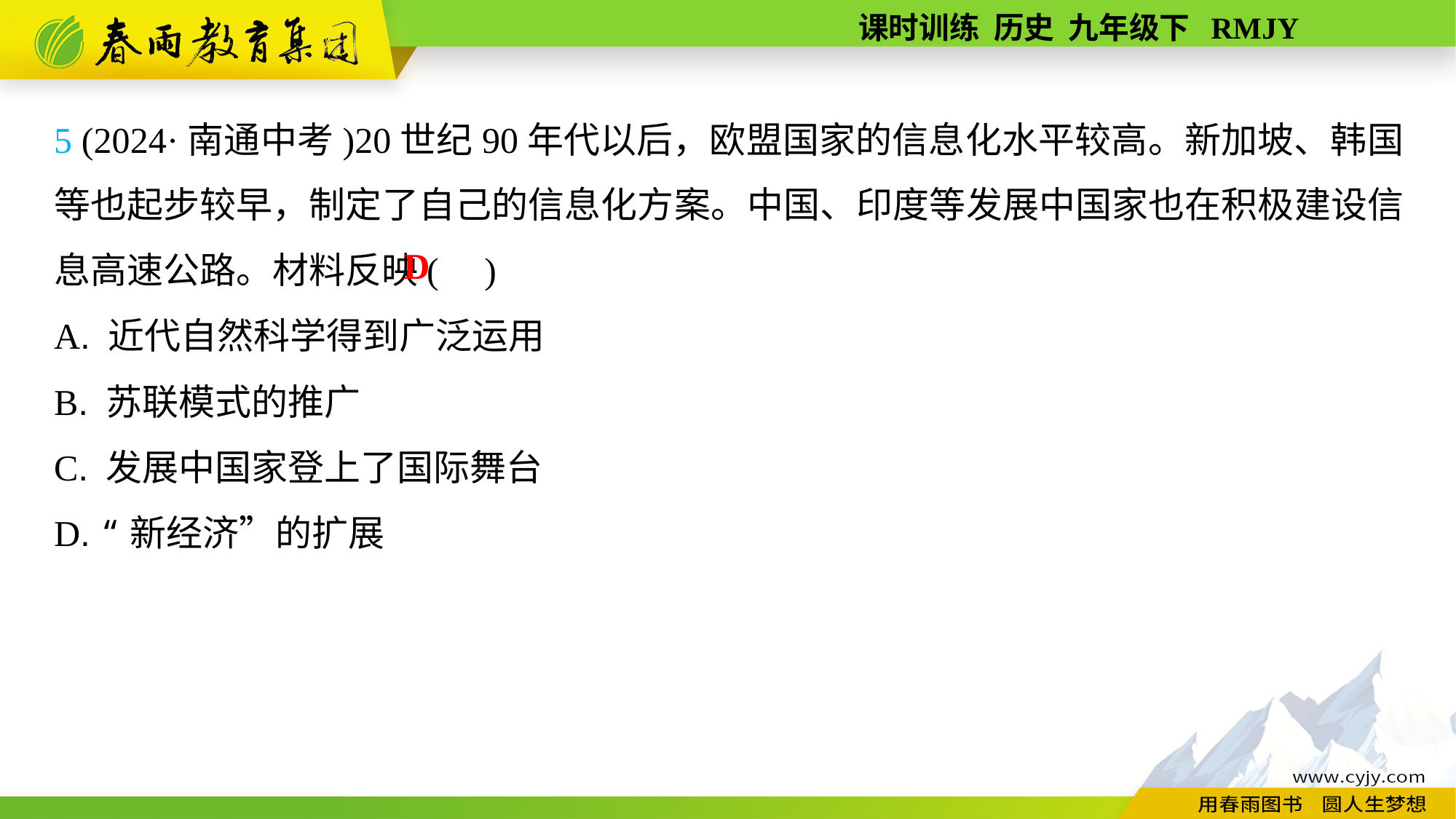

5 (2024·南通中考)20世纪90年代以后，欧盟国家的信息化水平较高。新加坡、韩国等也起步较早，制定了自己的信息化方案。中国、印度等发展中国家也在积极建设信息高速公路。材料反映(     )
A. 近代自然科学得到广泛运用
B. 苏联模式的推广
C. 发展中国家登上了国际舞台
D. “新经济”的扩展
D